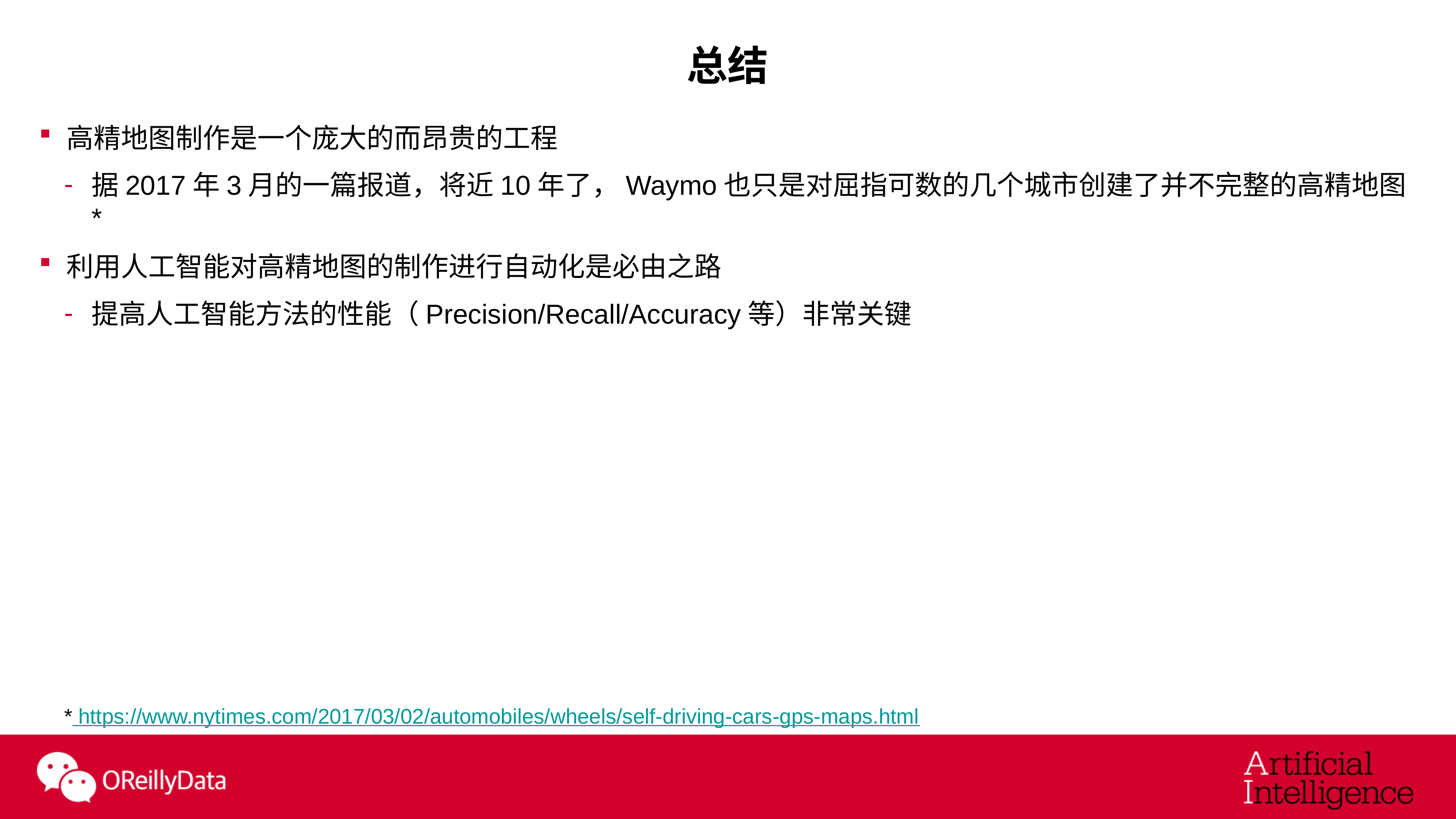

# 总结
高精地图制作是一个庞大的而昂贵的工程
据2017年3月的一篇报道，将近10年了，Waymo也只是对屈指可数的几个城市创建了并不完整的高精地图*
利用人工智能对高精地图的制作进行自动化是必由之路
提高人工智能方法的性能（Precision/Recall/Accuracy等）非常关键

* https://www.nytimes.com/2017/03/02/automobiles/wheels/self-driving-cars-gps-maps.html